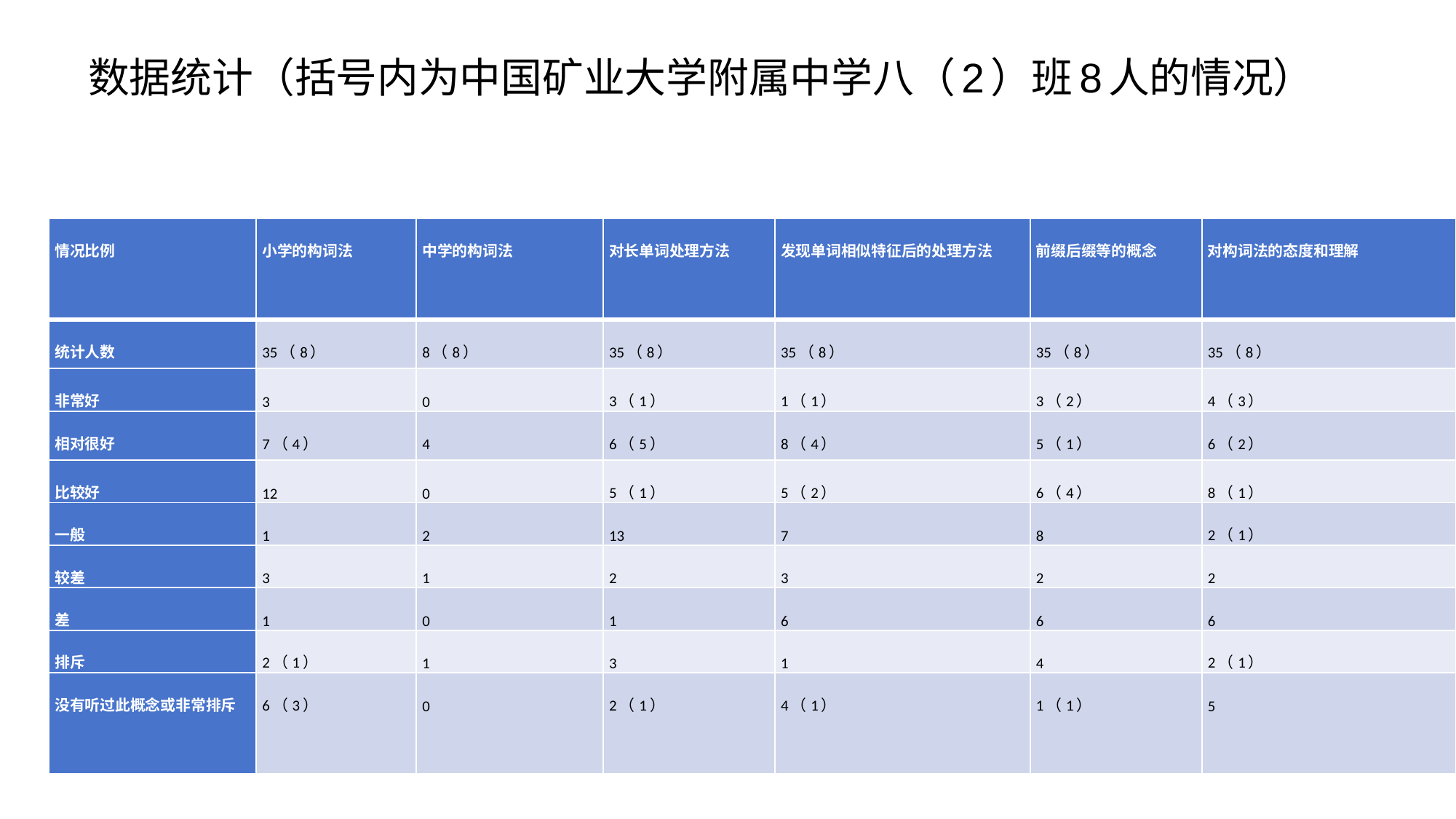

# 数据统计（括号内为中国矿业大学附属中学八（2）班8人的情况）
| 情况比例 | 小学的构词法 | 中学的构词法 | 对长单词处理方法 | 发现单词相似特征后的处理方法 | 前缀后缀等的概念 | 对构词法的态度和理解 |
| --- | --- | --- | --- | --- | --- | --- |
| 统计人数 | 35（8） | 8（8） | 35（8） | 35（8） | 35（8） | 35（8） |
| 非常好 | 3 | 0 | 3（1） | 1（1） | 3（2） | 4（3） |
| 相对很好 | 7（4） | 4 | 6（5） | 8（4） | 5（1） | 6（2） |
| 比较好 | 12 | 0 | 5（1） | 5（2） | 6（4） | 8（1） |
| 一般 | 1 | 2 | 13 | 7 | 8 | 2（1） |
| 较差 | 3 | 1 | 2 | 3 | 2 | 2 |
| 差 | 1 | 0 | 1 | 6 | 6 | 6 |
| 排斥 | 2（1） | 1 | 3 | 1 | 4 | 2（1） |
| 没有听过此概念或非常排斥 | 6（3） | 0 | 2（1） | 4（1） | 1（1） | 5 |